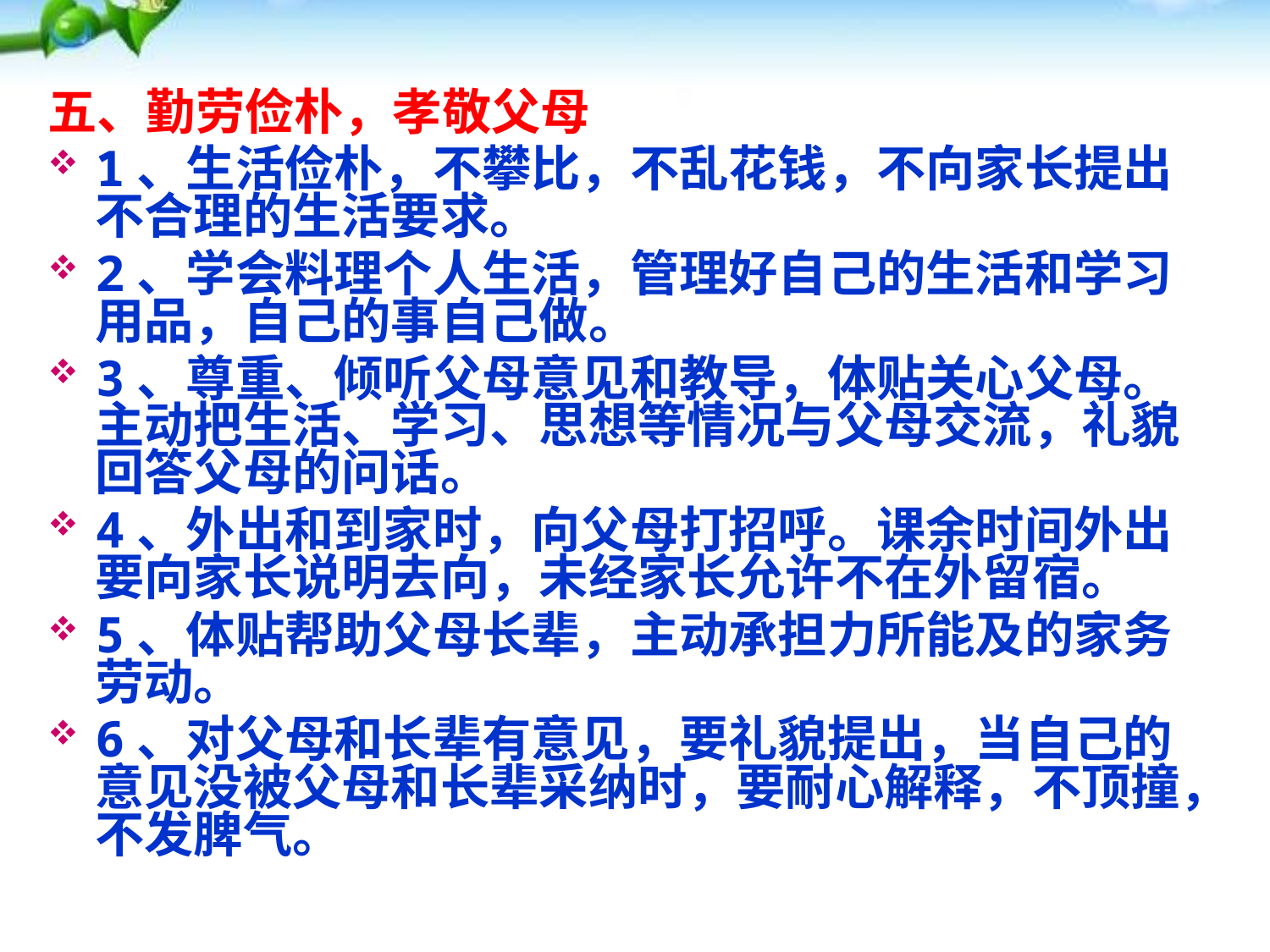

五、勤劳俭朴，孝敬父母
1、生活俭朴，不攀比，不乱花钱，不向家长提出不合理的生活要求。
2、学会料理个人生活，管理好自己的生活和学习用品，自己的事自己做。
3、尊重、倾听父母意见和教导，体贴关心父母。主动把生活、学习、思想等情况与父母交流，礼貌回答父母的问话。
4、外出和到家时，向父母打招呼。课余时间外出要向家长说明去向，未经家长允许不在外留宿。
5、体贴帮助父母长辈，主动承担力所能及的家务劳动。
6、对父母和长辈有意见，要礼貌提出，当自己的意见没被父母和长辈采纳时，要耐心解释，不顶撞，不发脾气。